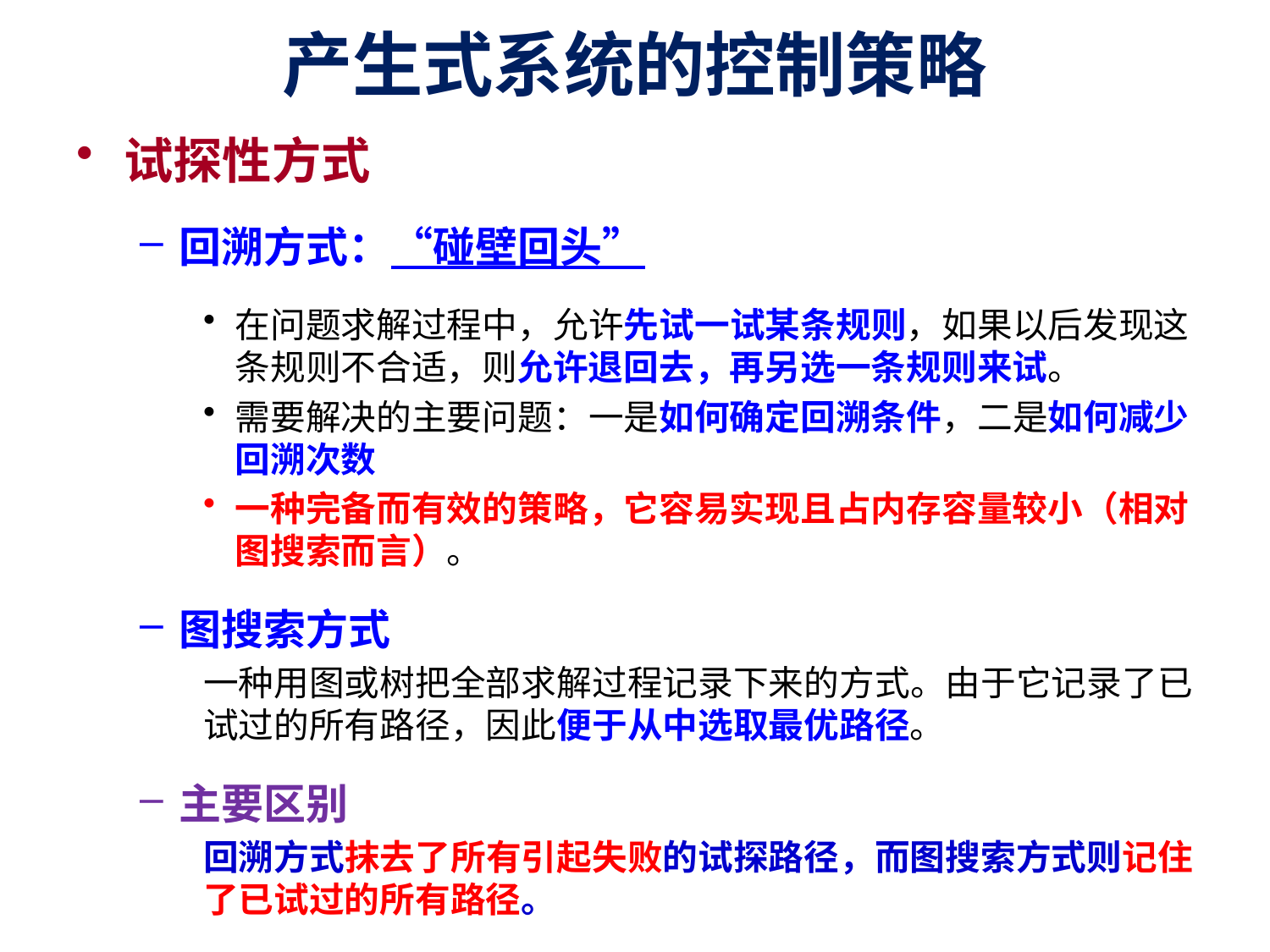

# 产生式系统的控制策略
试探性方式
回溯方式：“碰壁回头”
在问题求解过程中，允许先试一试某条规则，如果以后发现这条规则不合适，则允许退回去，再另选一条规则来试。
需要解决的主要问题：一是如何确定回溯条件，二是如何减少回溯次数
一种完备而有效的策略，它容易实现且占内存容量较小（相对图搜索而言）。
图搜索方式
一种用图或树把全部求解过程记录下来的方式。由于它记录了已试过的所有路径，因此便于从中选取最优路径。
主要区别
回溯方式抹去了所有引起失败的试探路径，而图搜索方式则记住了已试过的所有路径。